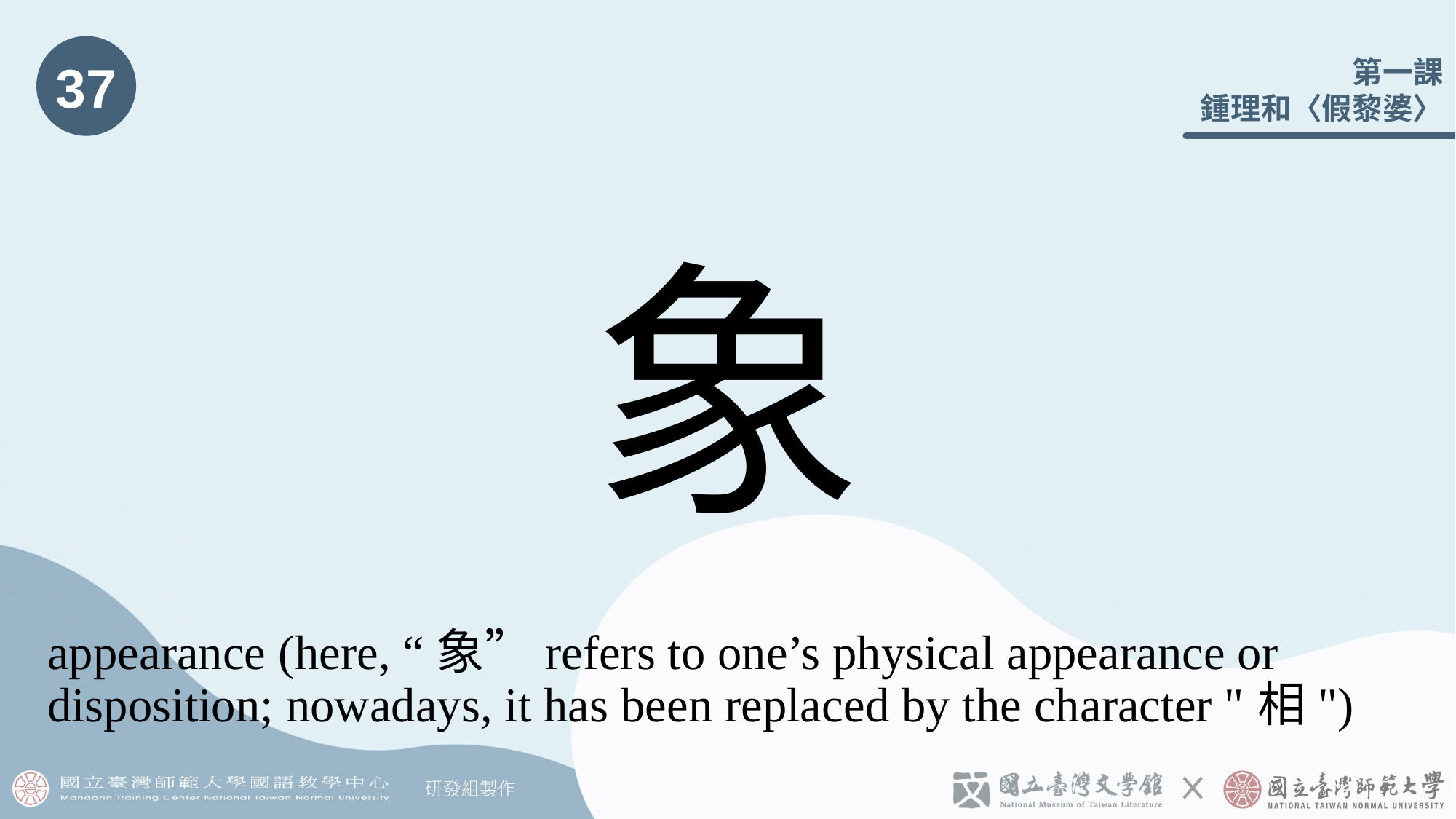

37
# 象
appearance (here, “象”refers to one’s physical appearance or disposition; nowadays, it has been replaced by the character "相")